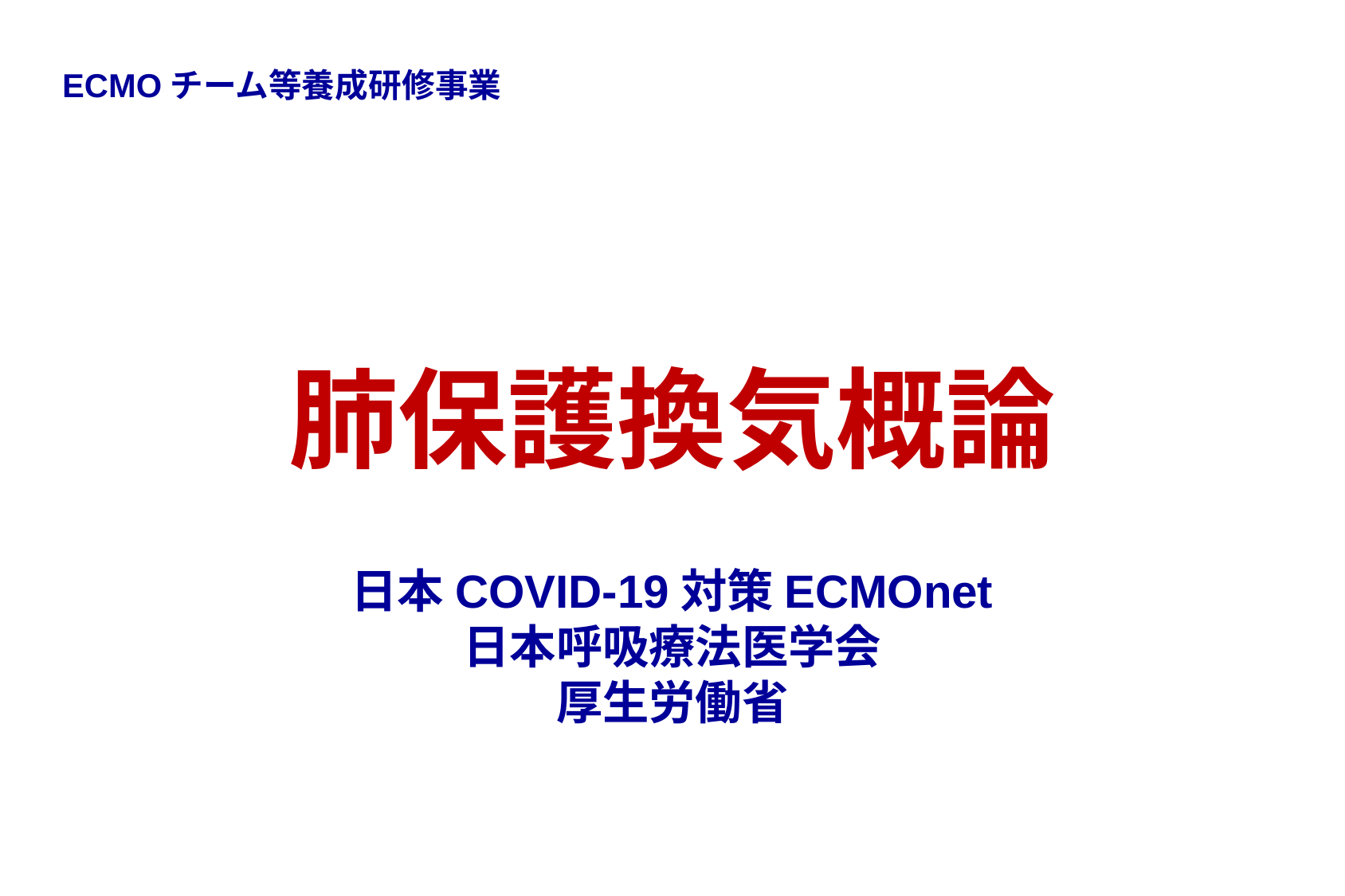

ECMOチーム等養成研修事業
肺保護換気概論
日本COVID-19対策ECMOnet
日本呼吸療法医学会
厚生労働省